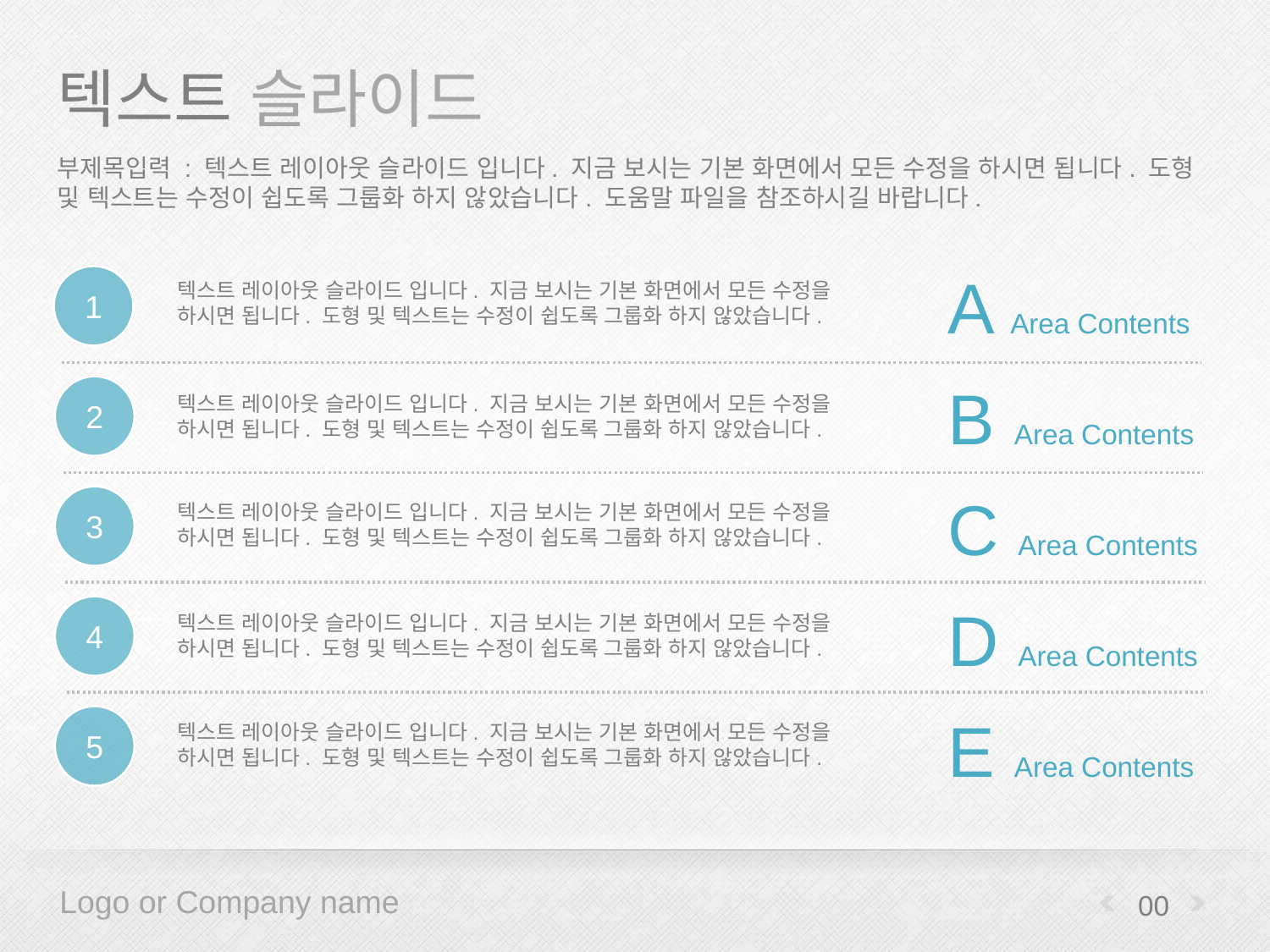

# 텍스트 슬라이드
부제목입력 : 텍스트 레이아웃 슬라이드 입니다. 지금 보시는 기본 화면에서 모든 수정을 하시면 됩니다. 도형 및 텍스트는 수정이 쉽도록 그룹화 하지 않았습니다. 도움말 파일을 참조하시길 바랍니다.
A Area Contents
1
텍스트 레이아웃 슬라이드 입니다. 지금 보시는 기본 화면에서 모든 수정을 하시면 됩니다. 도형 및 텍스트는 수정이 쉽도록 그룹화 하지 않았습니다.

B Area Contents
2
텍스트 레이아웃 슬라이드 입니다. 지금 보시는 기본 화면에서 모든 수정을 하시면 됩니다. 도형 및 텍스트는 수정이 쉽도록 그룹화 하지 않았습니다.

C Area Contents
3
텍스트 레이아웃 슬라이드 입니다. 지금 보시는 기본 화면에서 모든 수정을 하시면 됩니다. 도형 및 텍스트는 수정이 쉽도록 그룹화 하지 않았습니다.

D Area Contents
4
텍스트 레이아웃 슬라이드 입니다. 지금 보시는 기본 화면에서 모든 수정을 하시면 됩니다. 도형 및 텍스트는 수정이 쉽도록 그룹화 하지 않았습니다.

E Area Contents
5
텍스트 레이아웃 슬라이드 입니다. 지금 보시는 기본 화면에서 모든 수정을 하시면 됩니다. 도형 및 텍스트는 수정이 쉽도록 그룹화 하지 않았습니다.
00